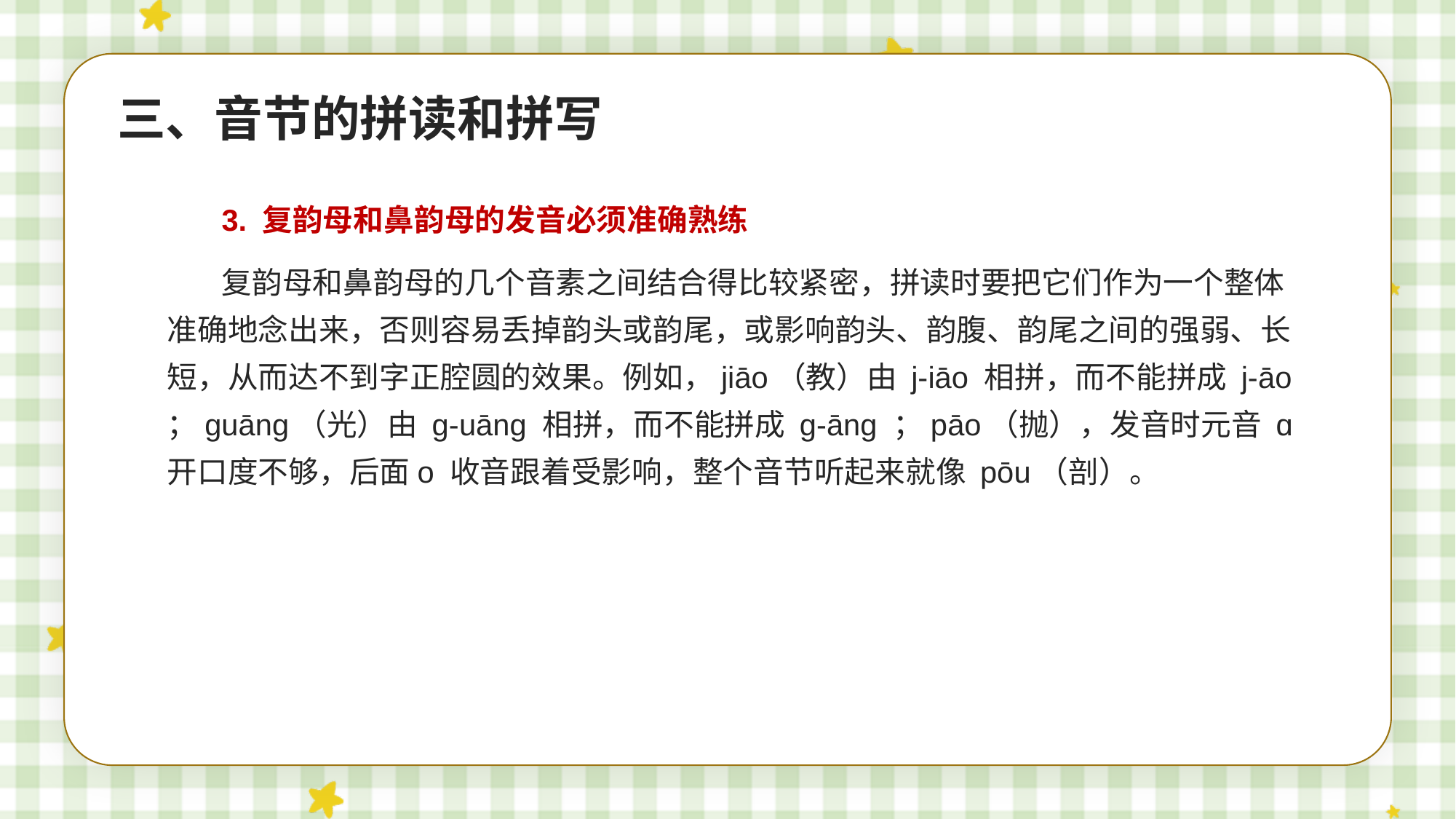

三、音节的拼读和拼写
3. 复韵母和鼻韵母的发音必须准确熟练
复韵母和鼻韵母的几个音素之间结合得比较紧密，拼读时要把它们作为一个整体准确地念出来，否则容易丢掉韵头或韵尾，或影响韵头、韵腹、韵尾之间的强弱、长短，从而达不到字正腔圆的效果。例如，jiāo（教）由 j-iāo 相拼，而不能拼成 j-āo ；guāng（光）由 g-uāng 相拼，而不能拼成 g-āng ；pāo（抛），发音时元音 ɑ 开口度不够，后面o 收音跟着受影响，整个音节听起来就像 pōu（剖）。